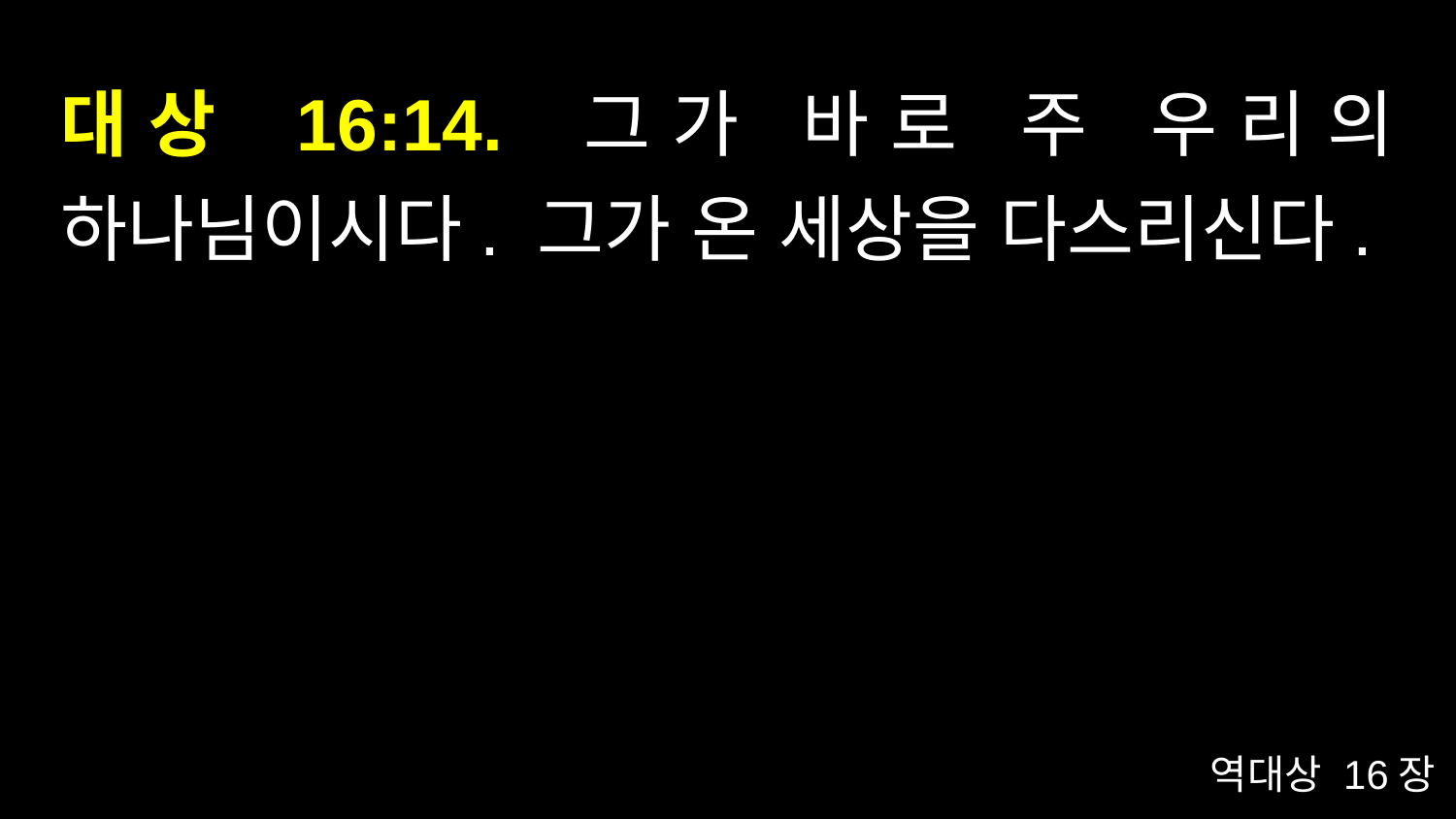

# 대상 16:14. 그가 바로 주 우리의 하나님이시다. 그가 온 세상을 다스리신다.
역대상 16장